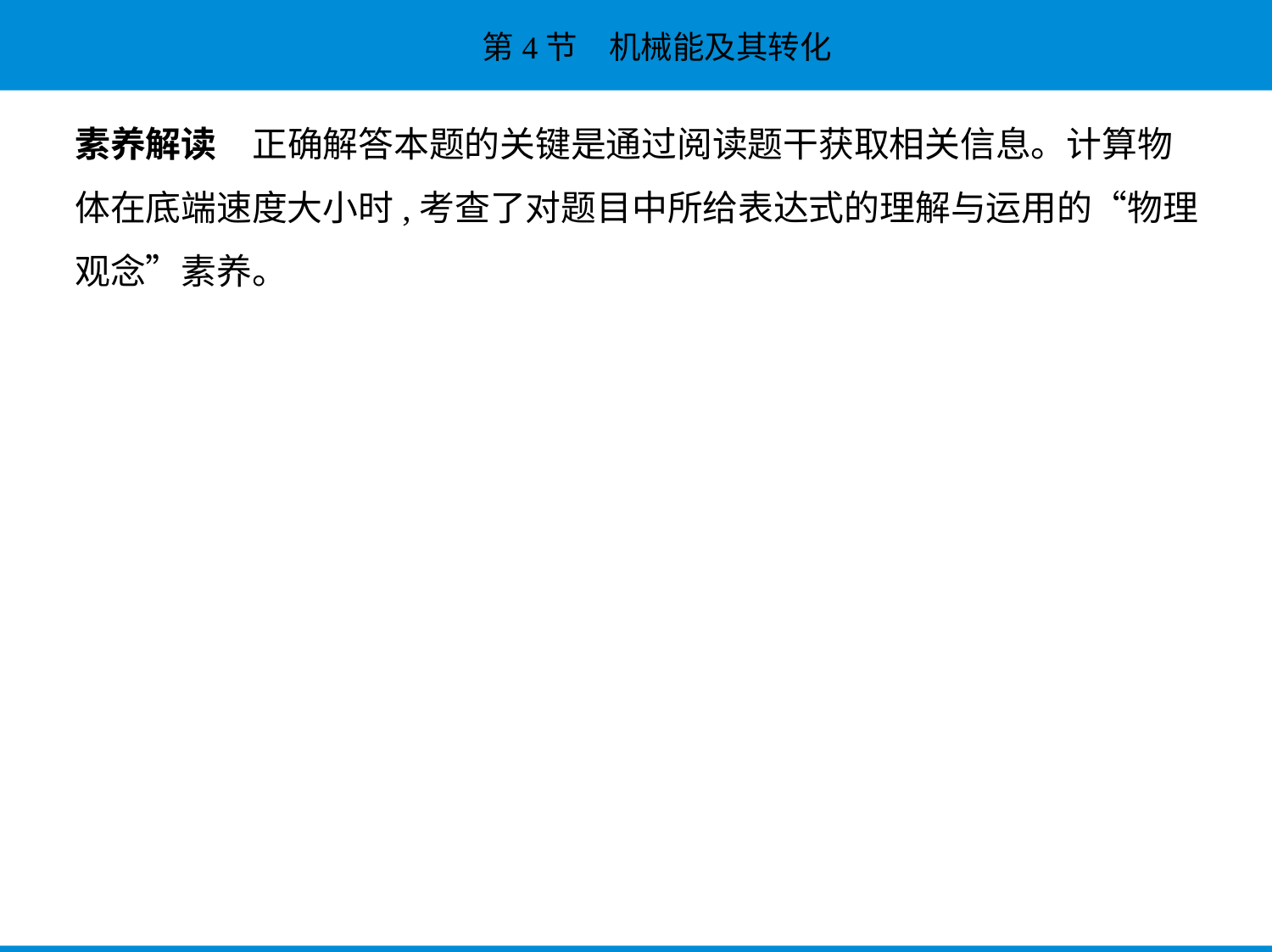

素养解读　正确解答本题的关键是通过阅读题干获取相关信息。计算物
体在底端速度大小时,考查了对题目中所给表达式的理解与运用的“物理
观念”素养。